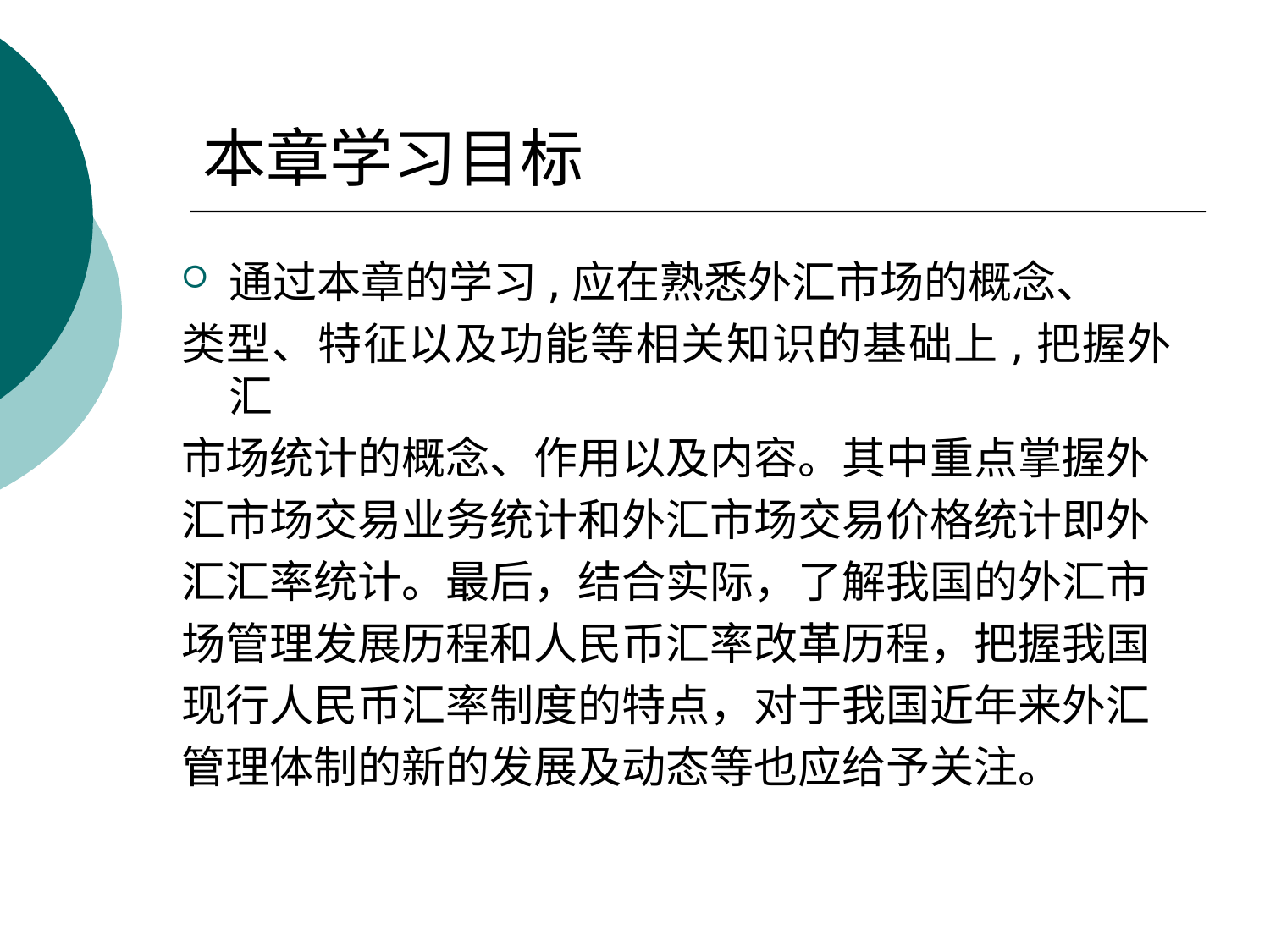

# 本章学习目标
通过本章的学习,应在熟悉外汇市场的概念、
类型、特征以及功能等相关知识的基础上,把握外汇
市场统计的概念、作用以及内容。其中重点掌握外
汇市场交易业务统计和外汇市场交易价格统计即外
汇汇率统计。最后，结合实际，了解我国的外汇市
场管理发展历程和人民币汇率改革历程，把握我国
现行人民币汇率制度的特点，对于我国近年来外汇
管理体制的新的发展及动态等也应给予关注。